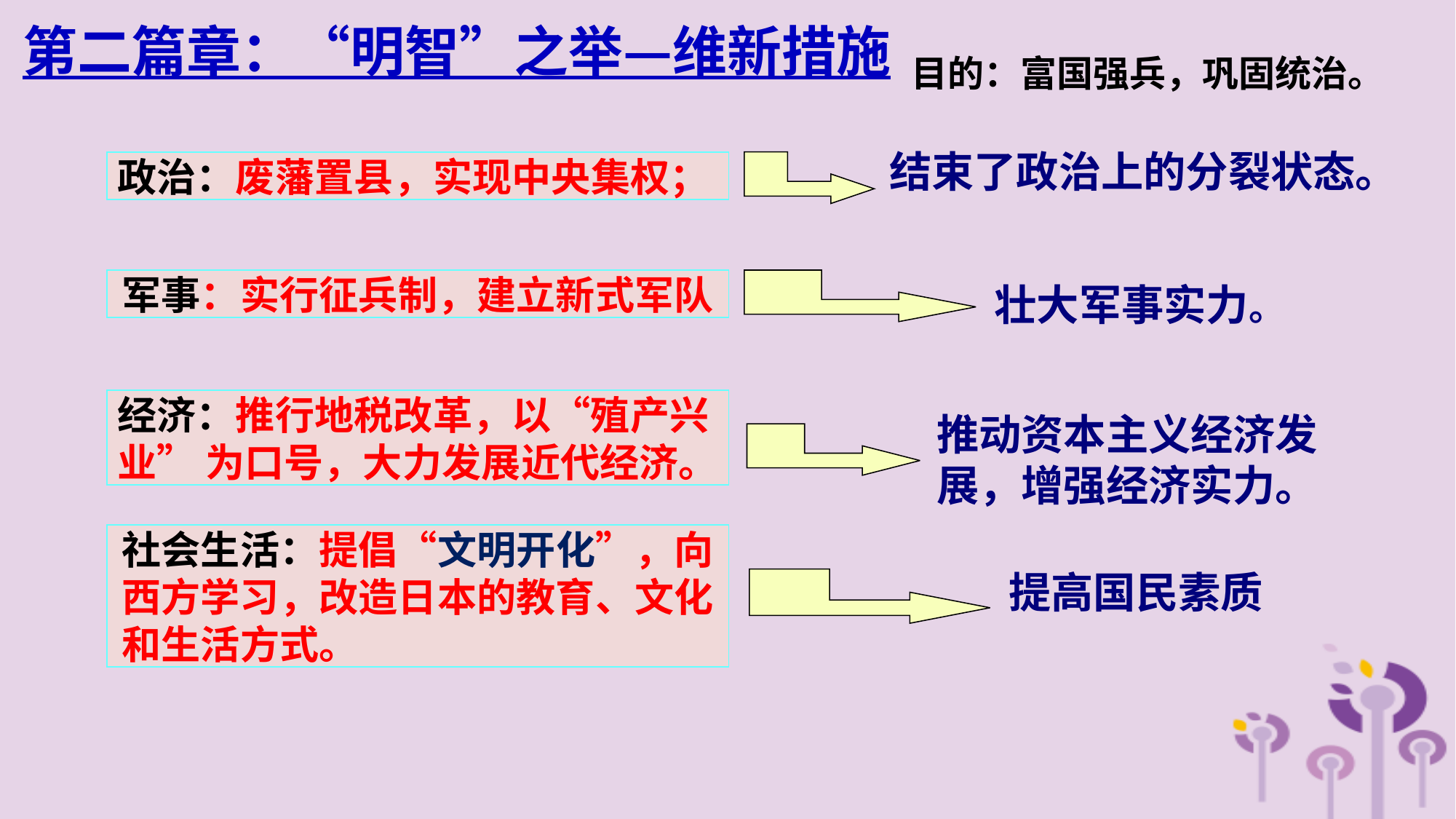

第二篇章：“明智”之举—维新措施
目的：富国强兵，巩固统治。

结束了政治上的分裂状态。
政治：废藩置县，实现中央集权；
军事：实行征兵制，建立新式军队

壮大军事实力。
经济：推行地税改革，以“殖产兴业” 为口号，大力发展近代经济。

推动资本主义经济发展，增强经济实力。
社会生活：提倡“文明开化”，向西方学习，改造日本的教育、文化和生活方式。

提高国民素质